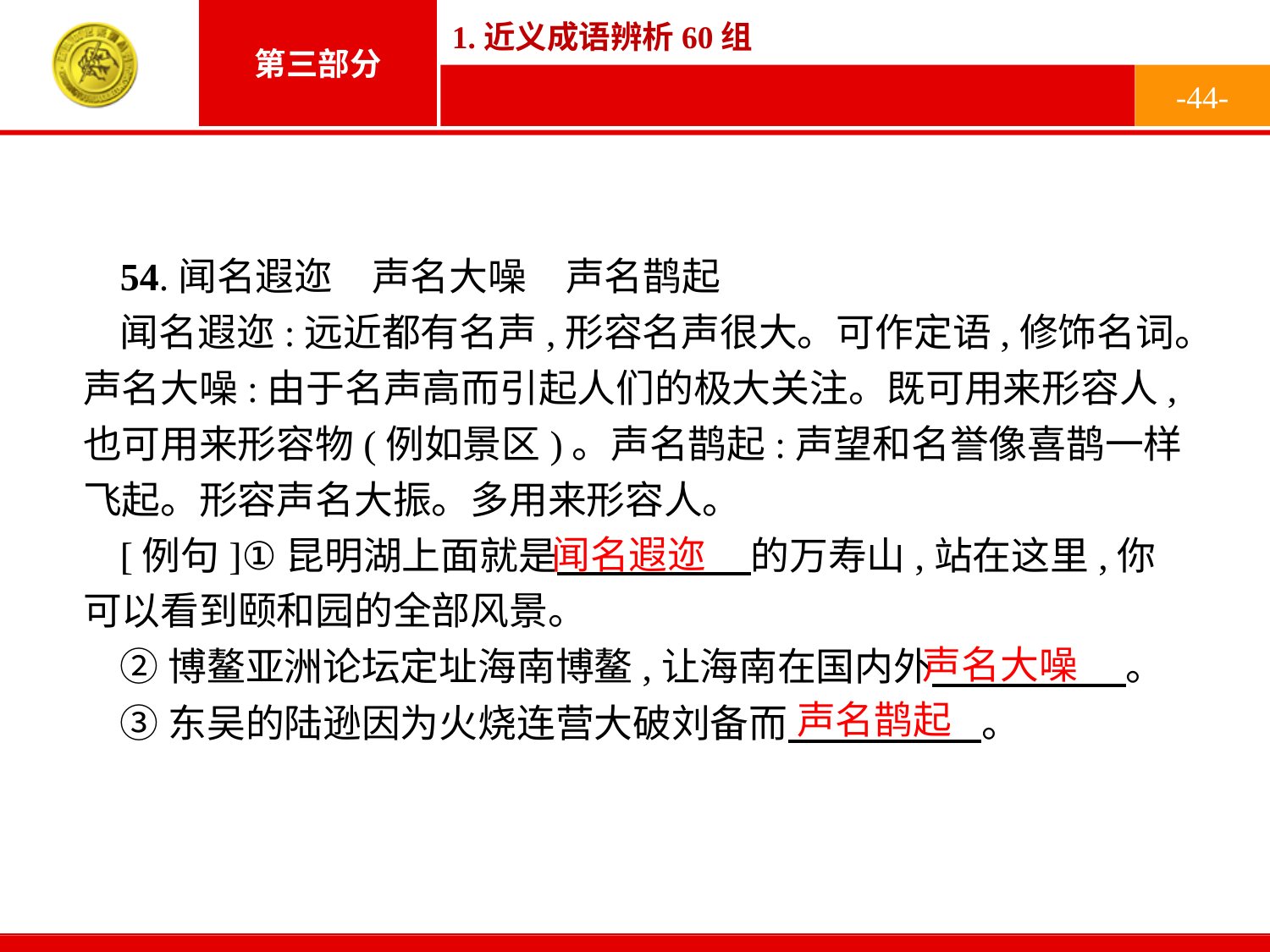

-44-
54.闻名遐迩　声名大噪　声名鹊起
闻名遐迩:远近都有名声,形容名声很大。可作定语,修饰名词。声名大噪:由于名声高而引起人们的极大关注。既可用来形容人,也可用来形容物(例如景区)。声名鹊起:声望和名誉像喜鹊一样飞起。形容声名大振。多用来形容人。
[例句]①昆明湖上面就是　　　　　的万寿山,站在这里,你可以看到颐和园的全部风景。
②博鳌亚洲论坛定址海南博鳌,让海南在国内外　　　　　。
③东吴的陆逊因为火烧连营大破刘备而　　　　　。
闻名遐迩
声名大噪
声名鹊起